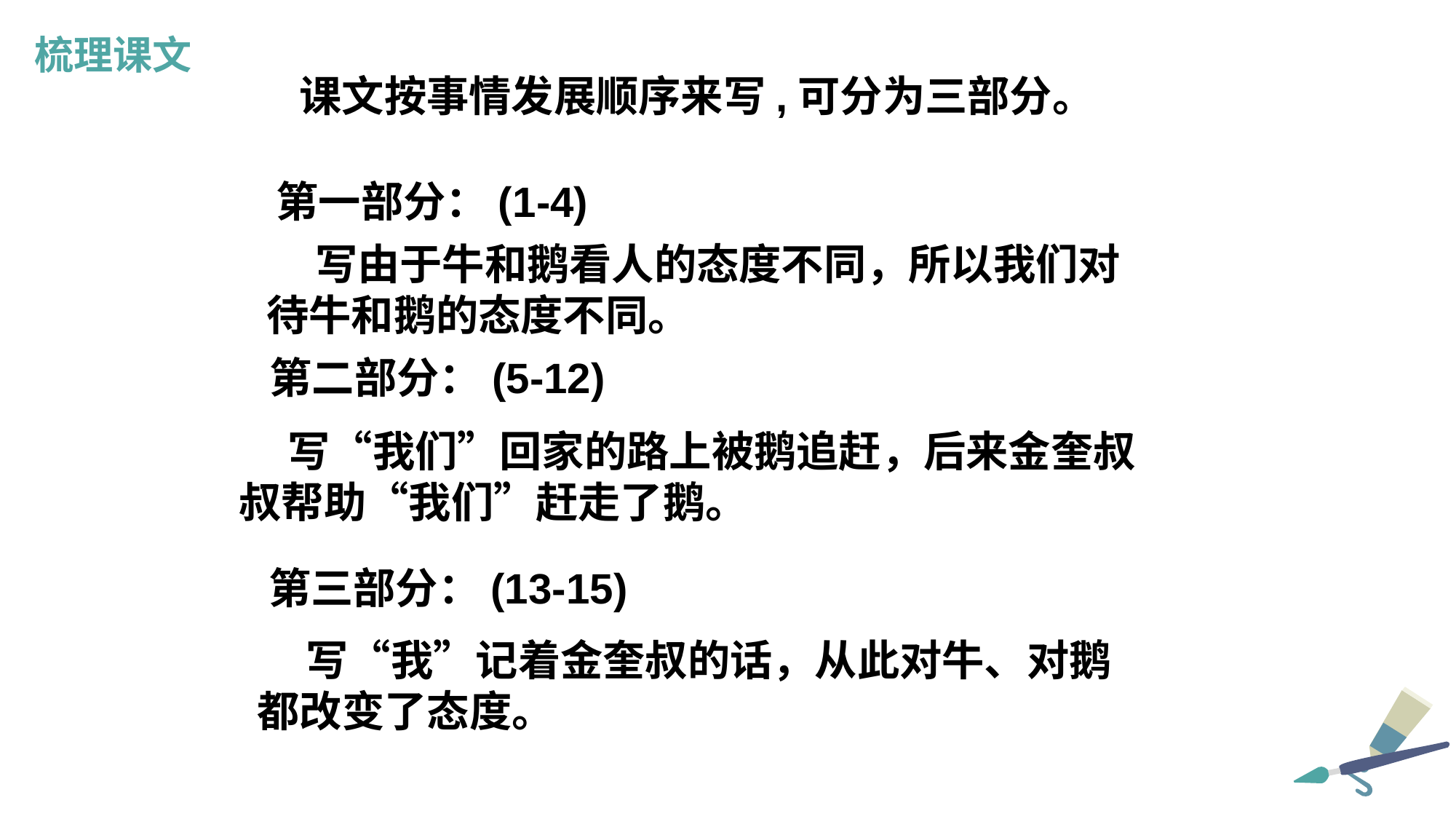

梳理课文
    课文按事情发展顺序来写,可分为三部分。
第一部分：(1-4)
    写由于牛和鹅看人的态度不同，所以我们对待牛和鹅的态度不同。
第二部分：(5-12)
    写“我们”回家的路上被鹅追赶，后来金奎叔叔帮助“我们”赶走了鹅。
第三部分：(13-15)
    写“我”记着金奎叔的话，从此对牛、对鹅都改变了态度。